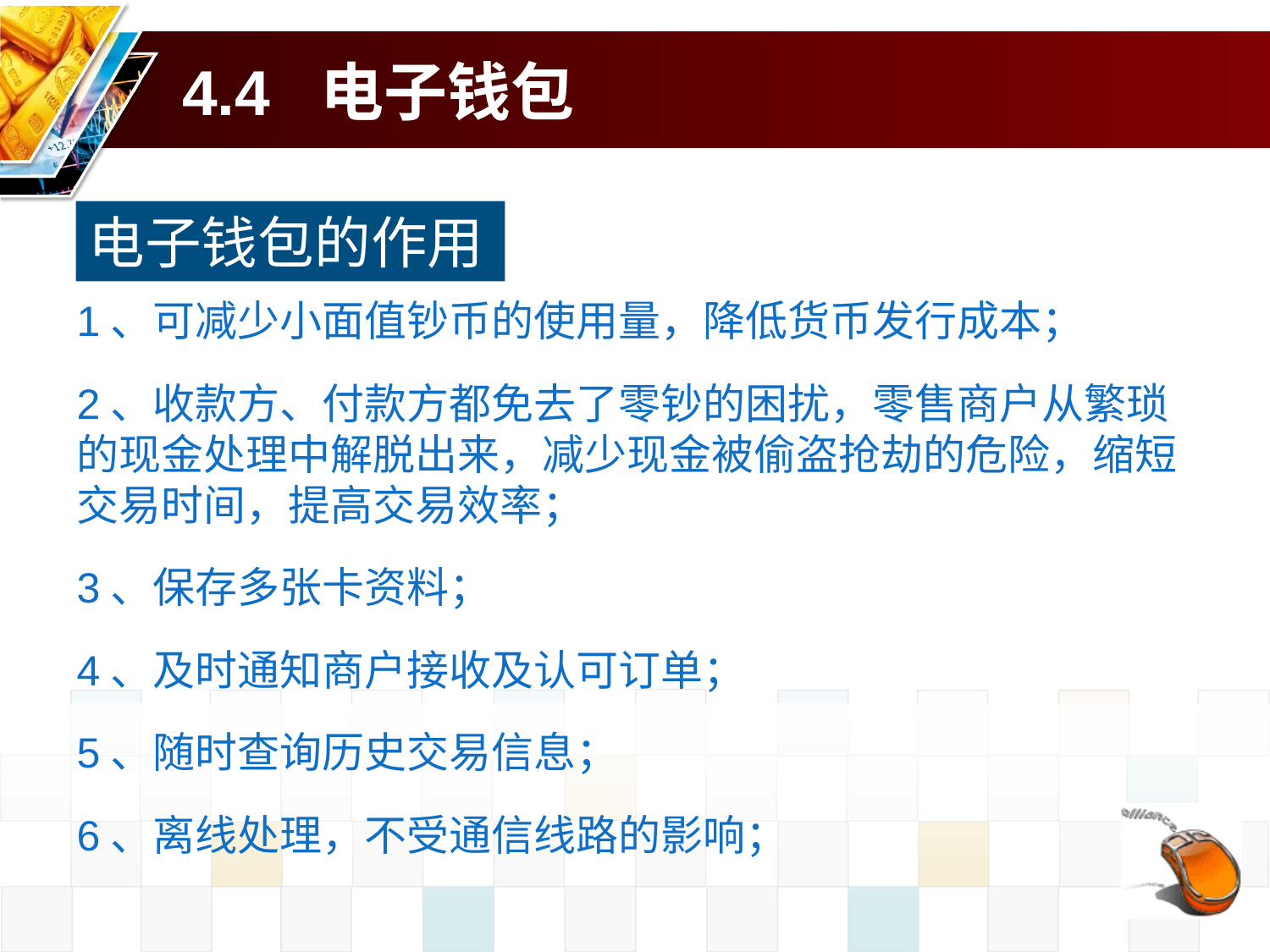

# 4.4  电子钱包
电子钱包的作用
1、可减少小面值钞币的使用量，降低货币发行成本；
2、收款方、付款方都免去了零钞的困扰，零售商户从繁琐的现金处理中解脱出来，减少现金被偷盗抢劫的危险，缩短交易时间，提高交易效率；
3、保存多张卡资料；
4、及时通知商户接收及认可订单；
5、随时查询历史交易信息；
6、离线处理，不受通信线路的影响；